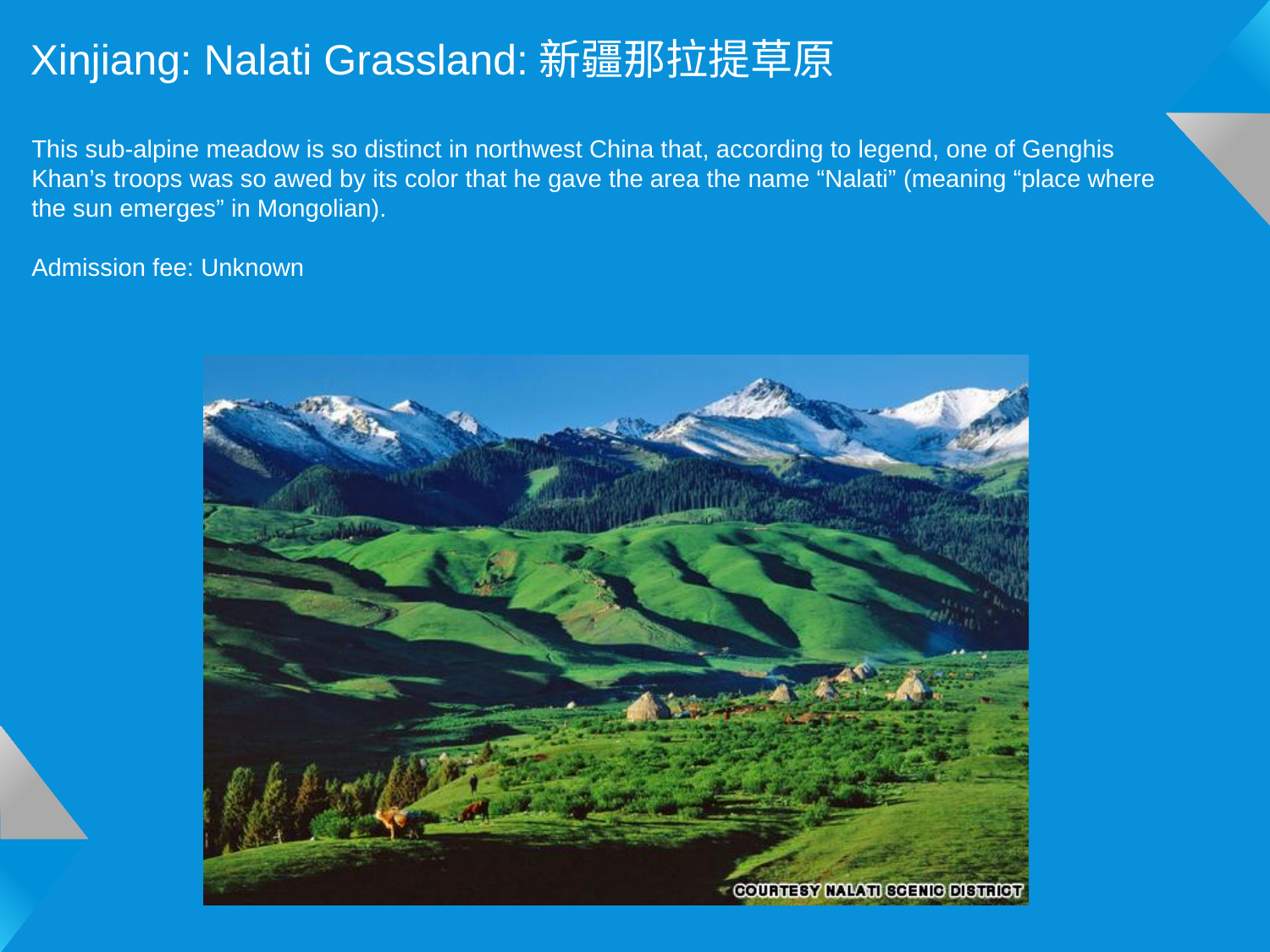

Xinjiang: Nalati Grassland:新疆那拉提草原

This sub-alpine meadow is so distinct in northwest China that, according to legend, one of Genghis Khan’s troops was so awed by its color that he gave the area the name “Nalati” (meaning “place where the sun emerges” in Mongolian).

Admission fee: Unknown